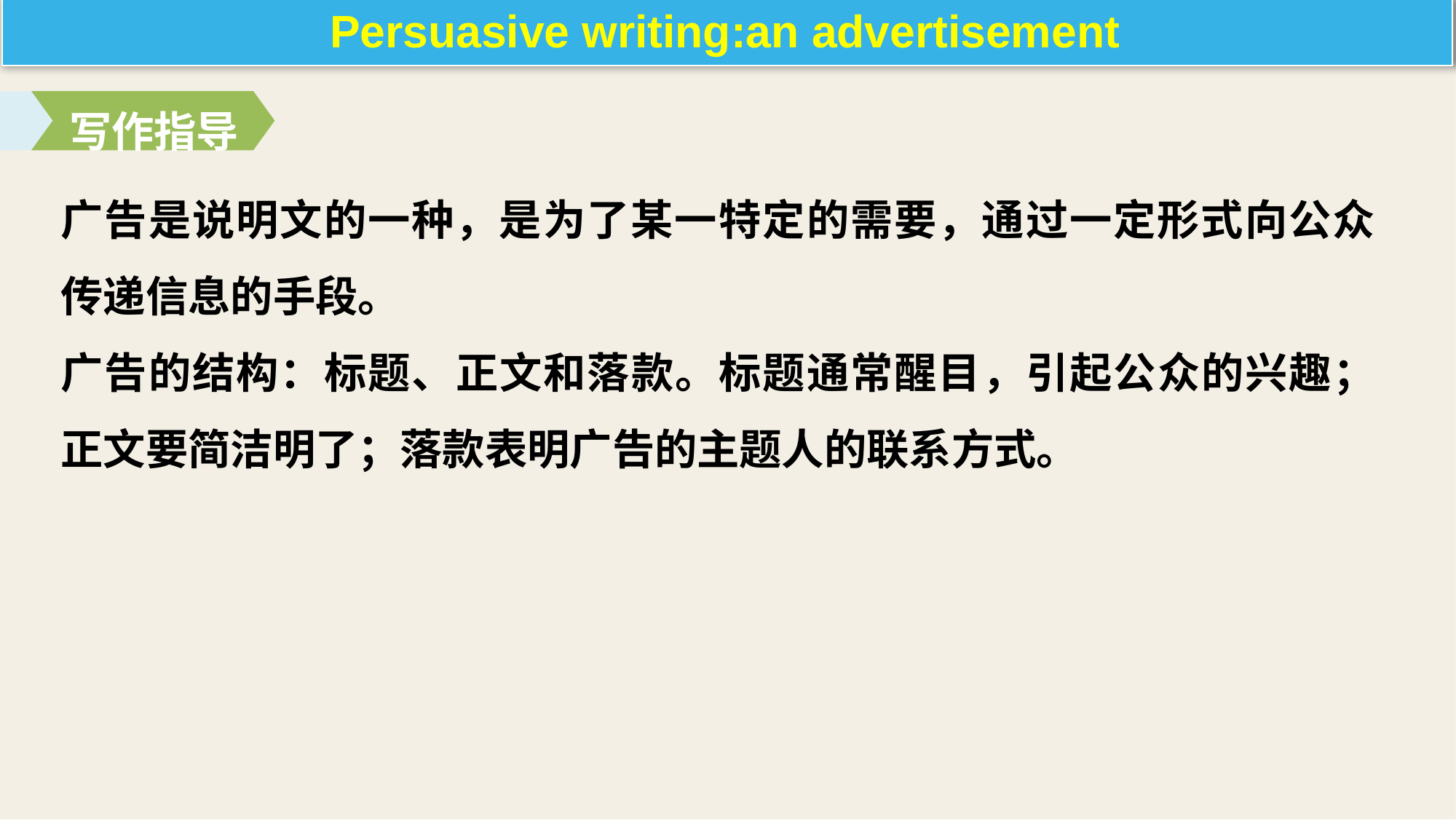

Persuasive writing:an advertisement

写作指导

广告是说明文的一种，是为了某一特定的需要，通过一定形式向公众传递信息的手段。
广告的结构：标题、正文和落款。标题通常醒目，引起公众的兴趣；正文要简洁明了；落款表明广告的主题人的联系方式。